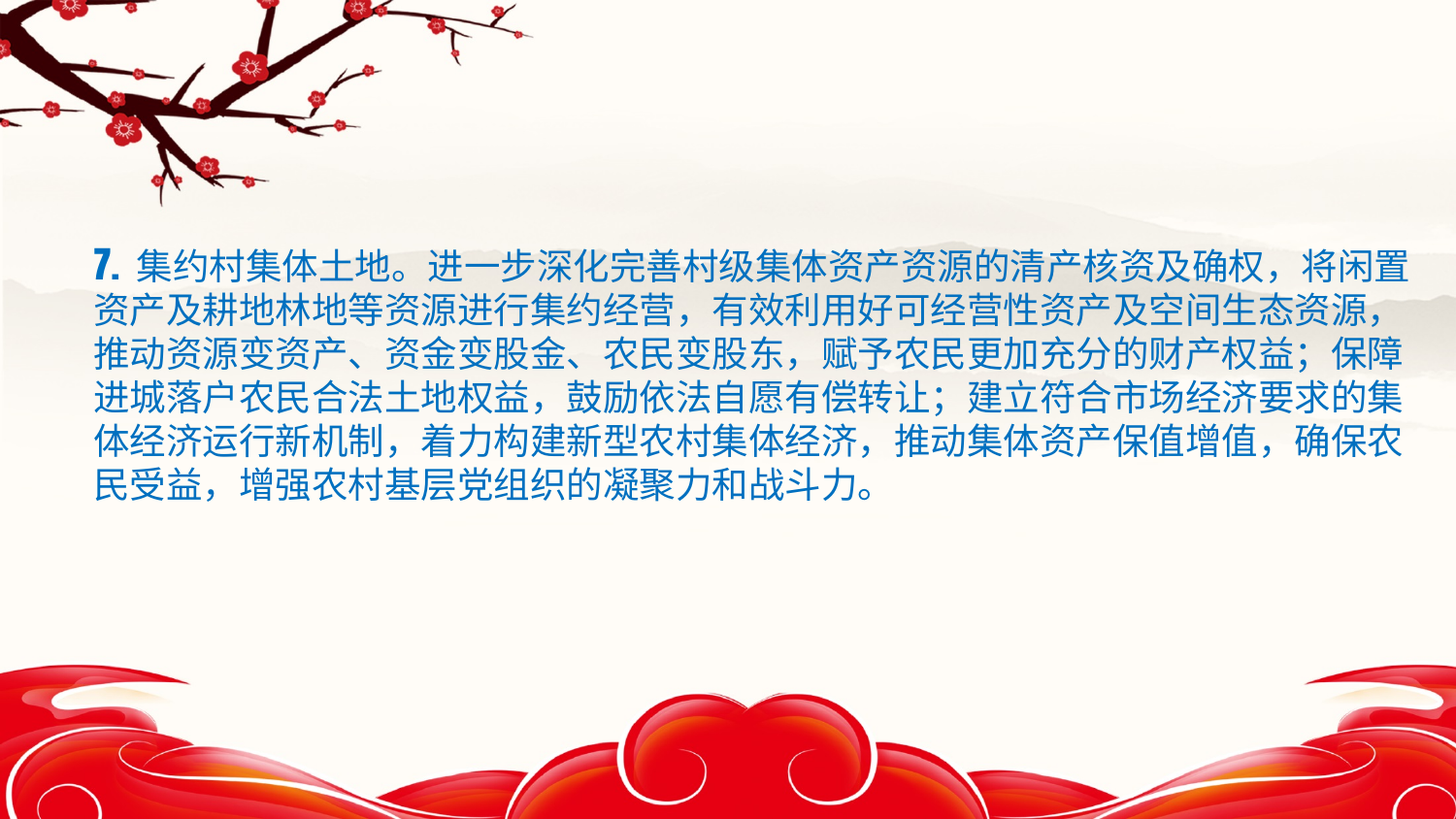

7. 集约村集体土地。进一步深化完善村级集体资产资源的清产核资及确权，将闲置资产及耕地林地等资源进行集约经营，有效利用好可经营性资产及空间生态资源，推动资源变资产、资金变股金、农民变股东，赋予农民更加充分的财产权益；保障进城落户农民合法土地权益，鼓励依法自愿有偿转让；建立符合市场经济要求的集体经济运行新机制，着力构建新型农村集体经济，推动集体资产保值增值，确保农民受益，增强农村基层党组织的凝聚力和战斗力。